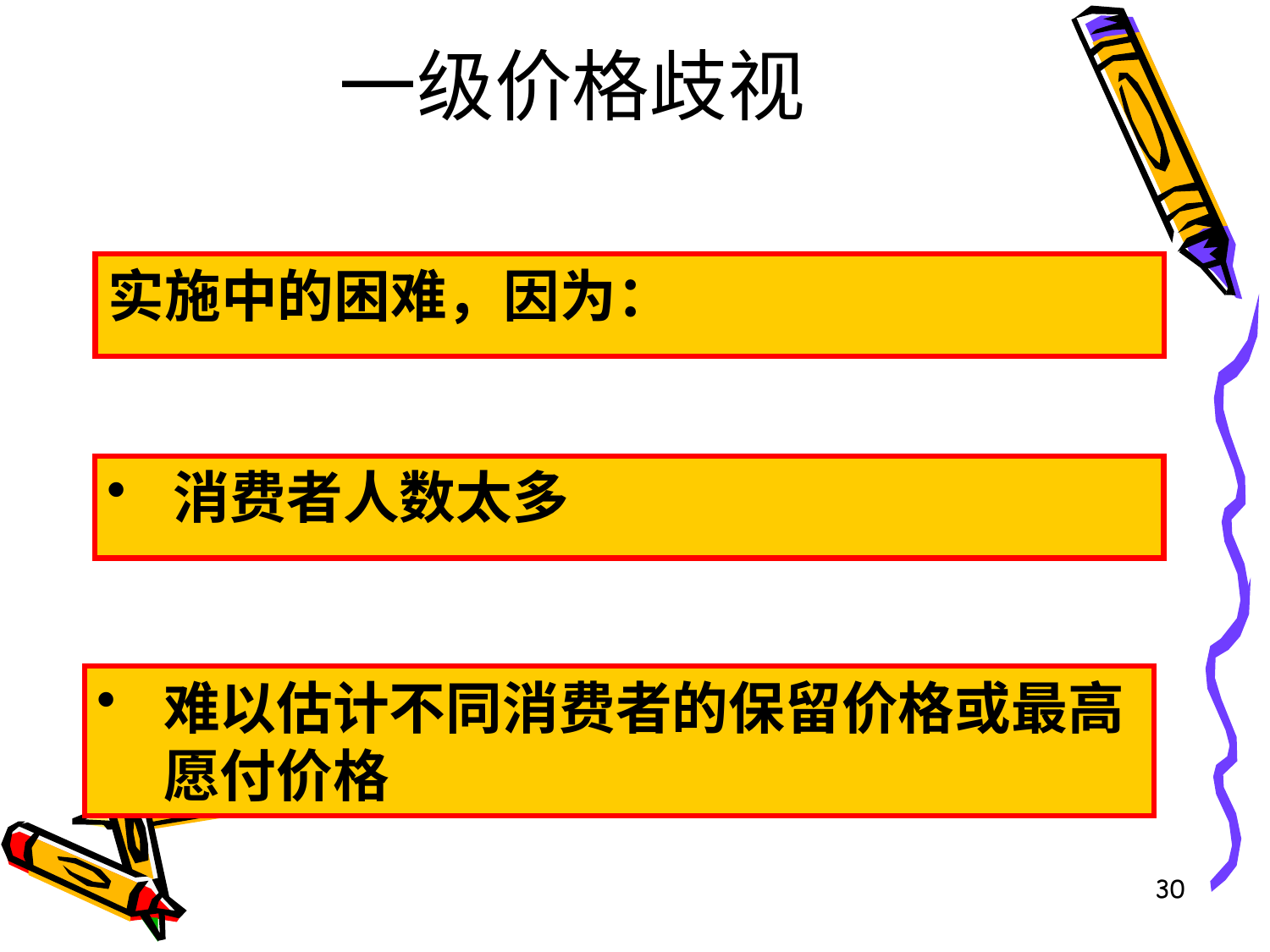

# 一级价格歧视
实施中的困难，因为：
消费者人数太多
难以估计不同消费者的保留价格或最高愿付价格
30